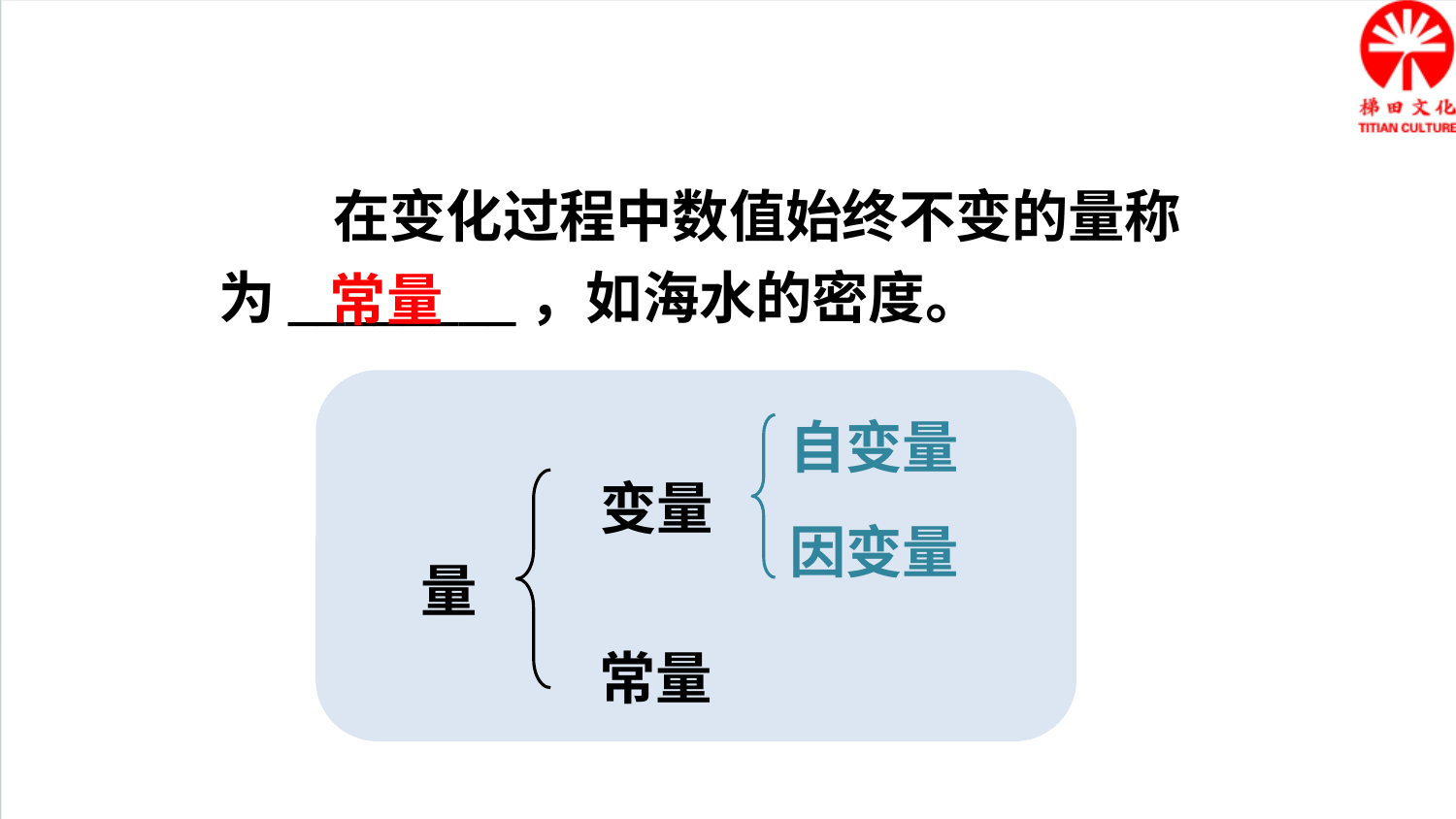

在变化过程中数值始终不变的量称为________，如海水的密度。

常量

自变量

变量

量
因变量
常量